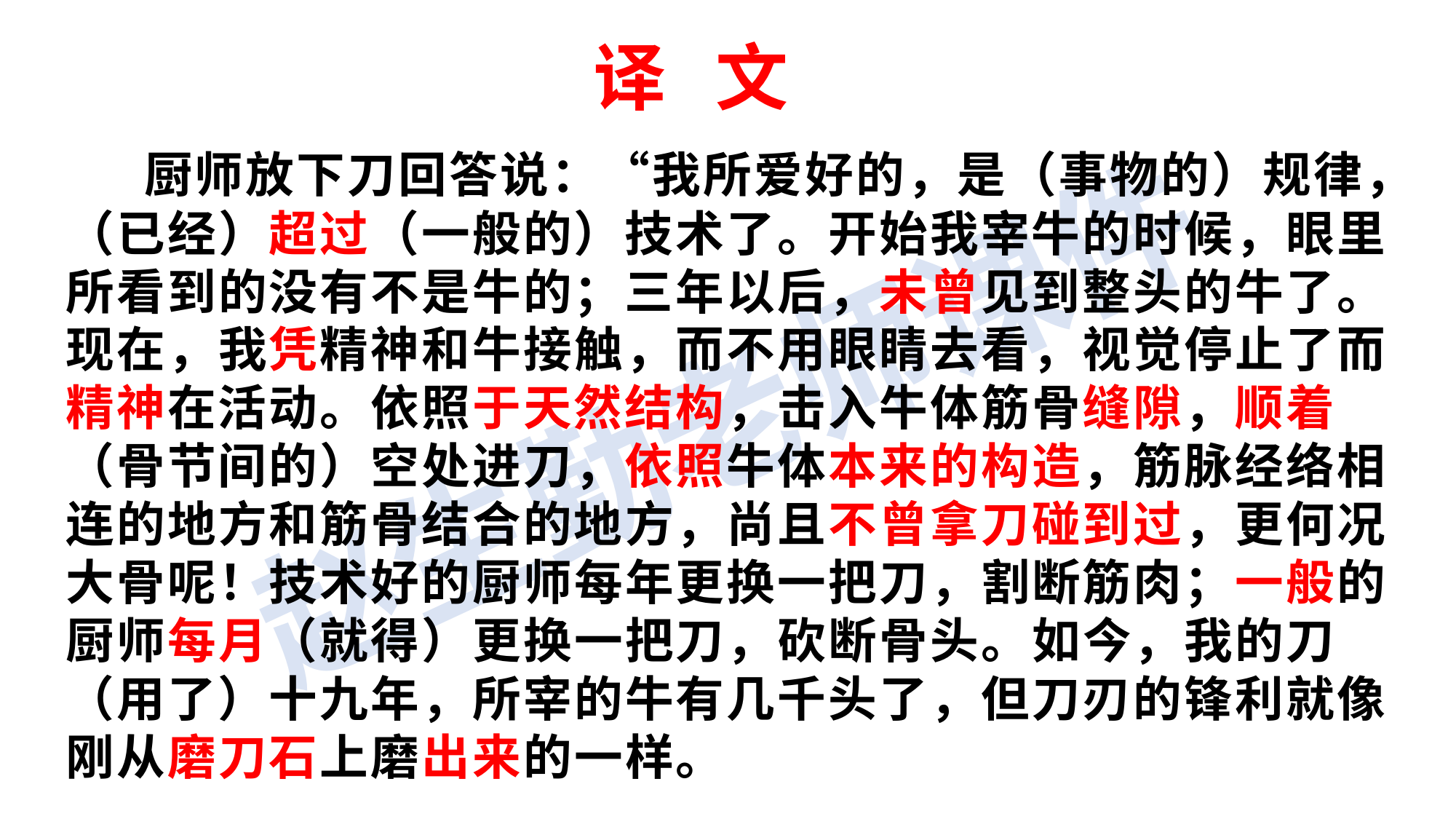

译   文
     厨师放下刀回答说：“我所爱好的，是（事物的）规律，（已经）超过（一般的）技术了。开始我宰牛的时候，眼里所看到的没有不是牛的；三年以后，未曾见到整头的牛了。现在，我凭精神和牛接触，而不用眼睛去看，视觉停止了而精神在活动。依照于天然结构，击入牛体筋骨缝隙，顺着（骨节间的）空处进刀，依照牛体本来的构造，筋脉经络相连的地方和筋骨结合的地方，尚且不曾拿刀碰到过，更何况大骨呢！技术好的厨师每年更换一把刀，割断筋肉；一般的厨师每月（就得）更换一把刀，砍断骨头。如今，我的刀（用了）十九年，所宰的牛有几千头了，但刀刃的锋利就像刚从磨刀石上磨出来的一样。